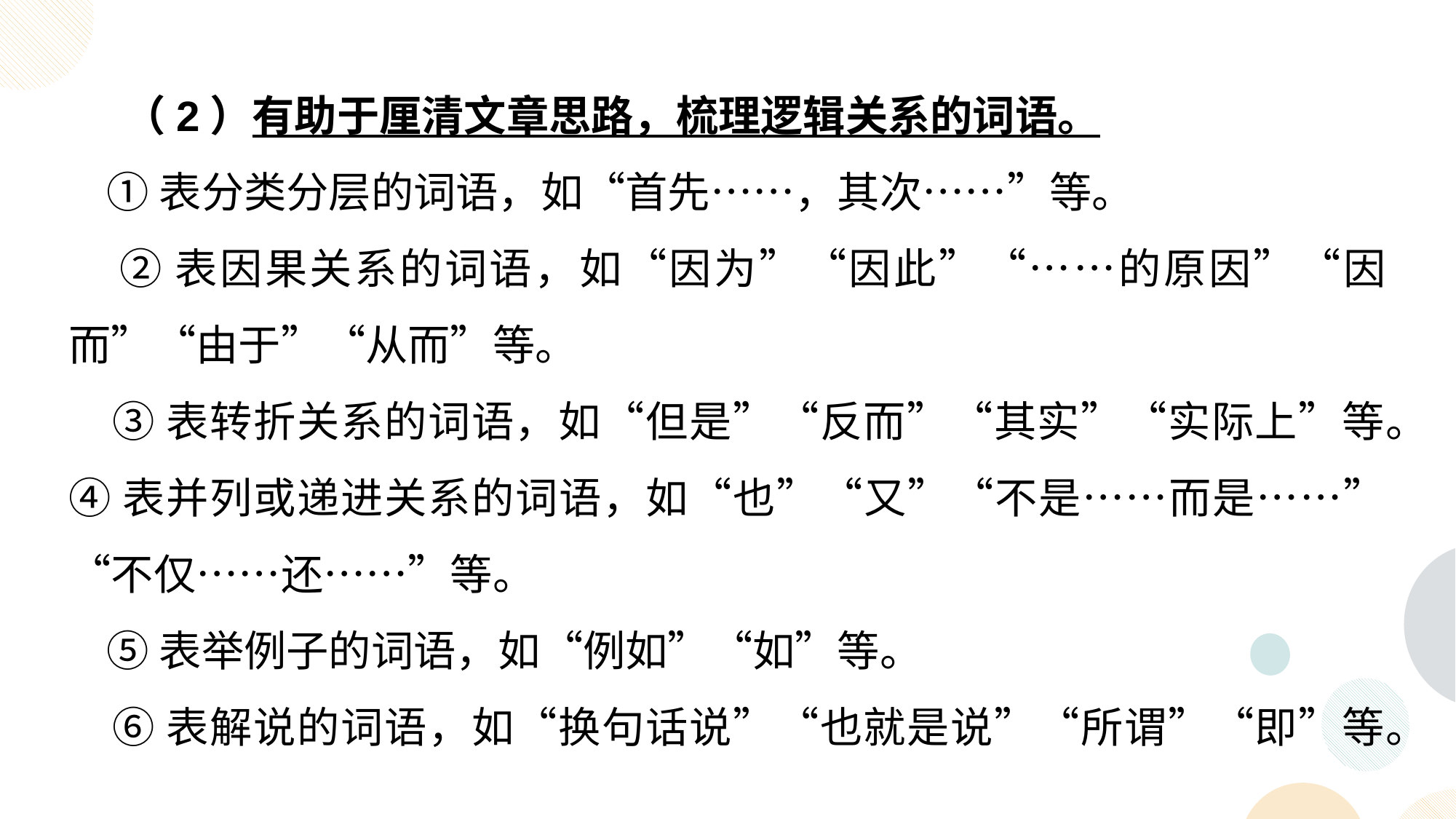

（2）有助于厘清文章思路，梳理逻辑关系的词语。
    ①表分类分层的词语，如“首先……，其次……”等。
    ②表因果关系的词语，如“因为”“因此”“……的原因”“因而”“由于”“从而”等。
    ③表转折关系的词语，如“但是”“反而”“其实”“实际上”等。
④表并列或递进关系的词语，如“也”“又”“不是……而是……”“不仅……还……”等。
    ⑤表举例子的词语，如“例如”“如”等。
    ⑥表解说的词语，如“换句话说”“也就是说”“所谓”“即”等。